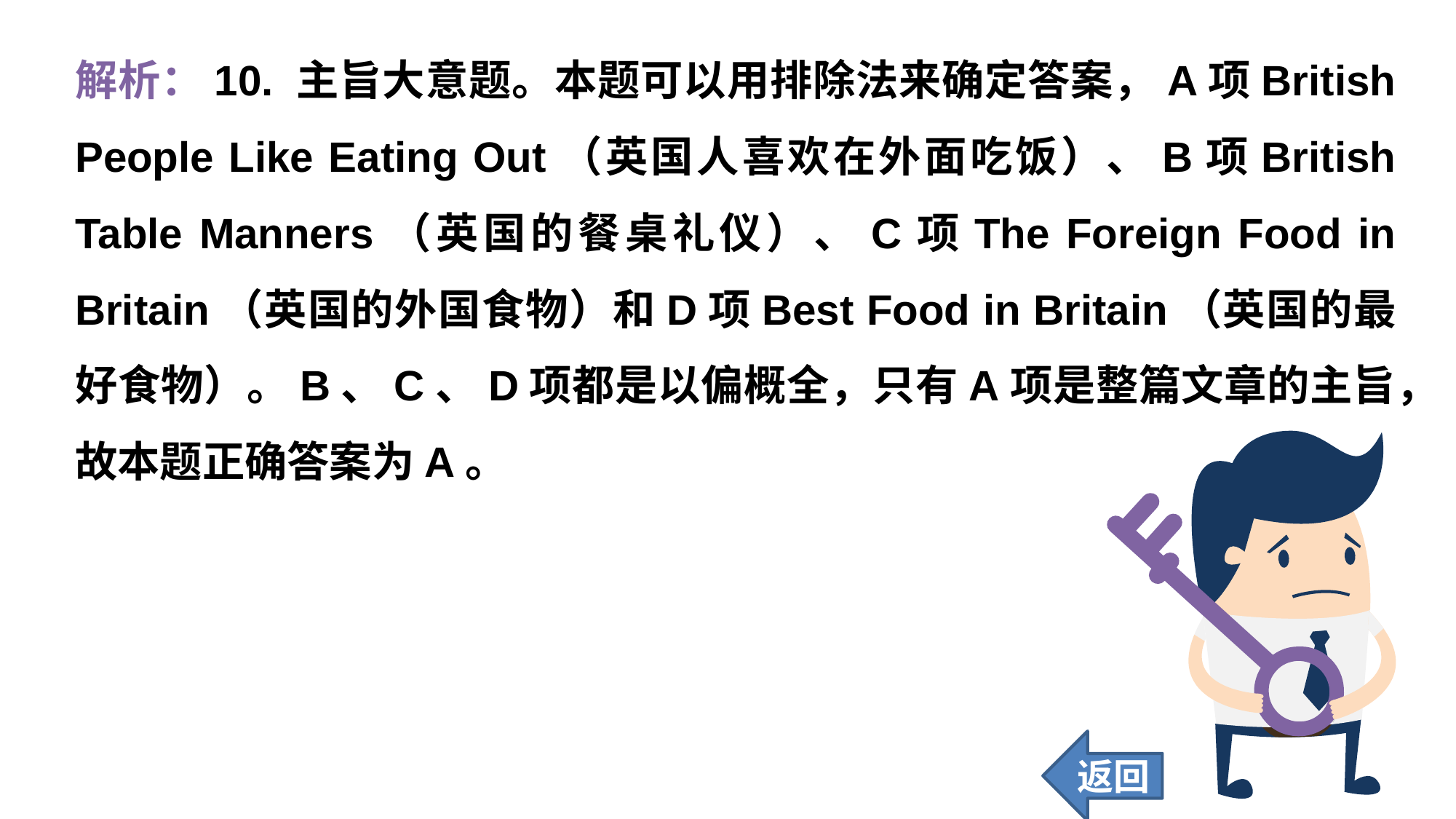

解析：10. 主旨大意题。本题可以用排除法来确定答案，A项British People Like Eating Out（英国人喜欢在外面吃饭）、B项British Table Manners（英国的餐桌礼仪）、C项The Foreign Food in Britain（英国的外国食物）和D项Best Food in Britain（英国的最好食物）。B、C、D项都是以偏概全，只有A项是整篇文章的主旨，故本题正确答案为A。

返回
257